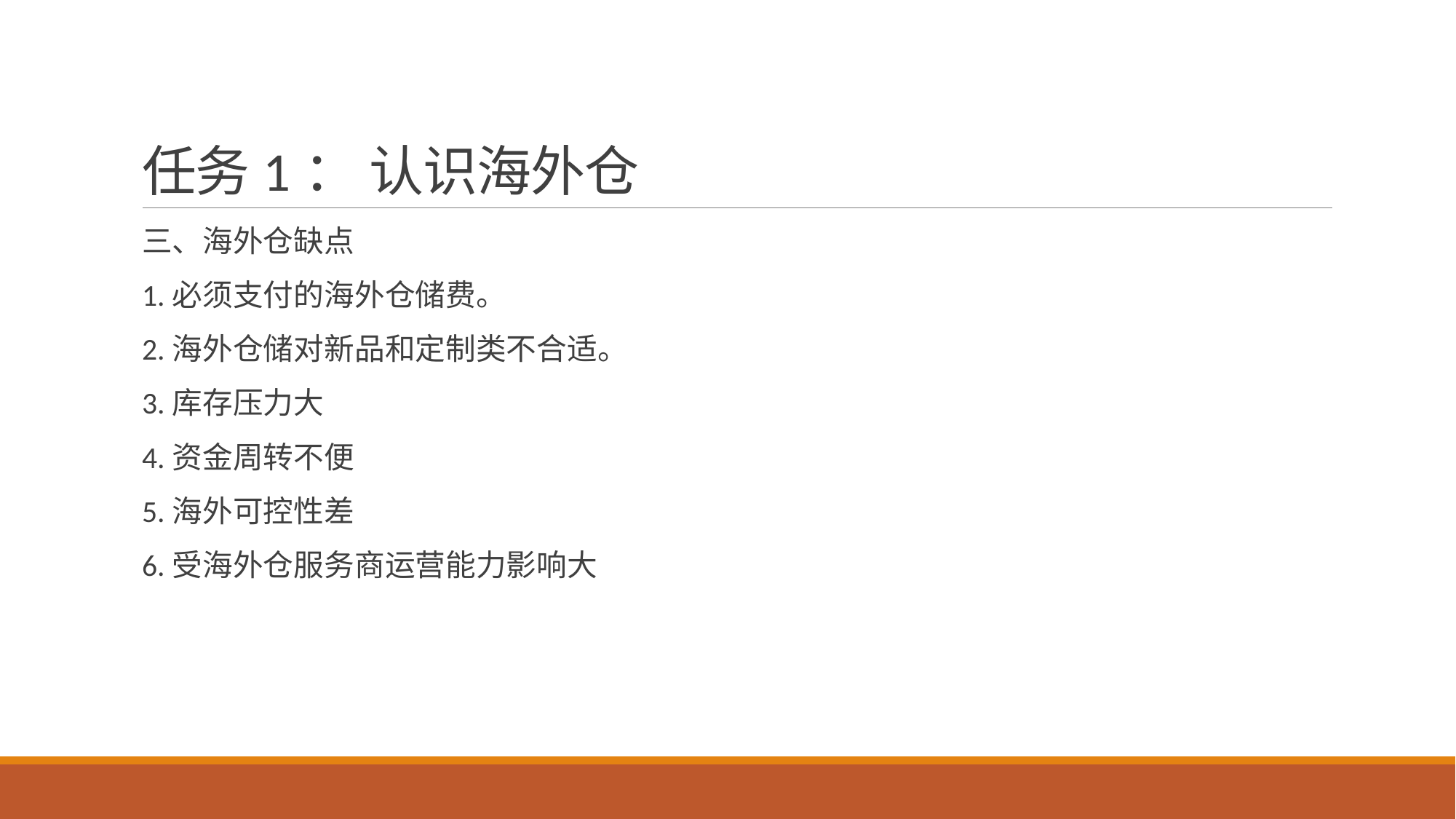

# 任务1： 认识海外仓
三、海外仓缺点
1.必须支付的海外仓储费。
2.海外仓储对新品和定制类不合适。
3.库存压力大
4.资金周转不便
5.海外可控性差
6.受海外仓服务商运营能力影响大